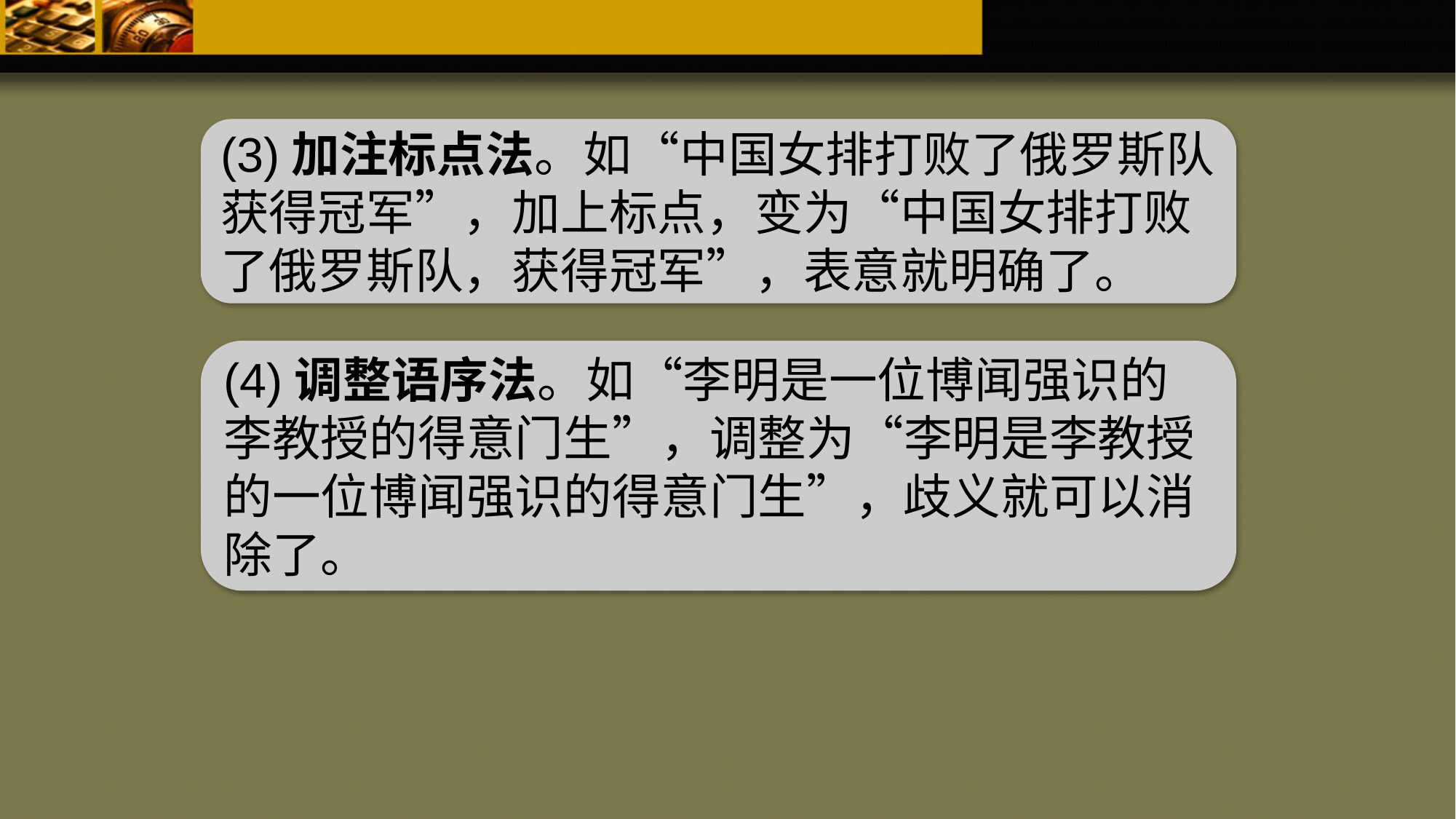

(3)加注标点法。如“中国女排打败了俄罗斯队获得冠军”，加上标点，变为“中国女排打败了俄罗斯队，获得冠军”，表意就明确了。
(4)调整语序法。如“李明是一位博闻强识的李教授的得意门生”，调整为“李明是李教授的一位博闻强识的得意门生”，歧义就可以消除了。